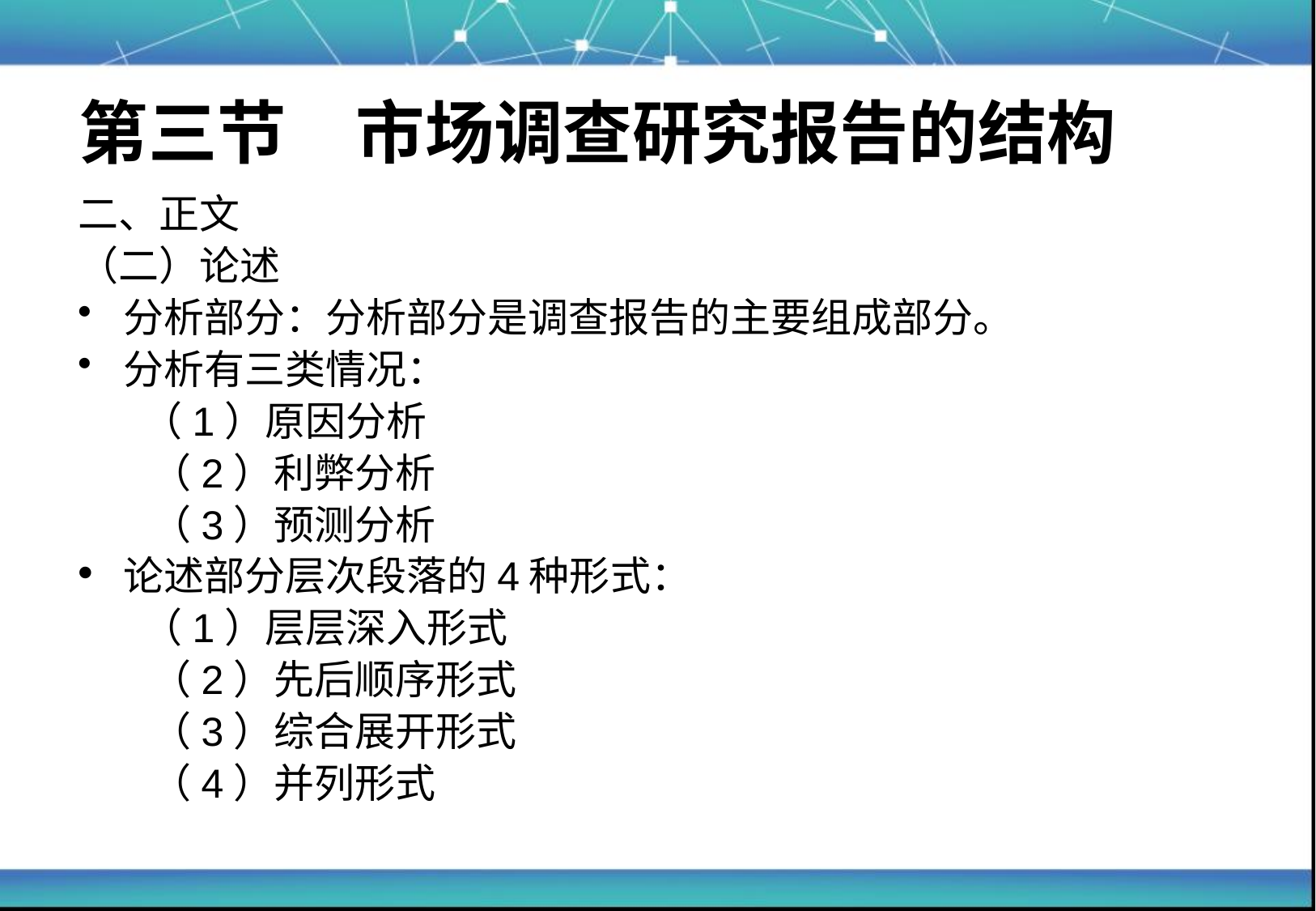

# 第三节　市场调查研究报告的结构
二、正文
（二）论述
分析部分：分析部分是调查报告的主要组成部分。
分析有三类情况：
      （1）原因分析
	  （2）利弊分析
	  （3）预测分析
论述部分层次段落的4种形式：
      （1）层层深入形式
	  （2）先后顺序形式
	  （3）综合展开形式
	  （4）并列形式